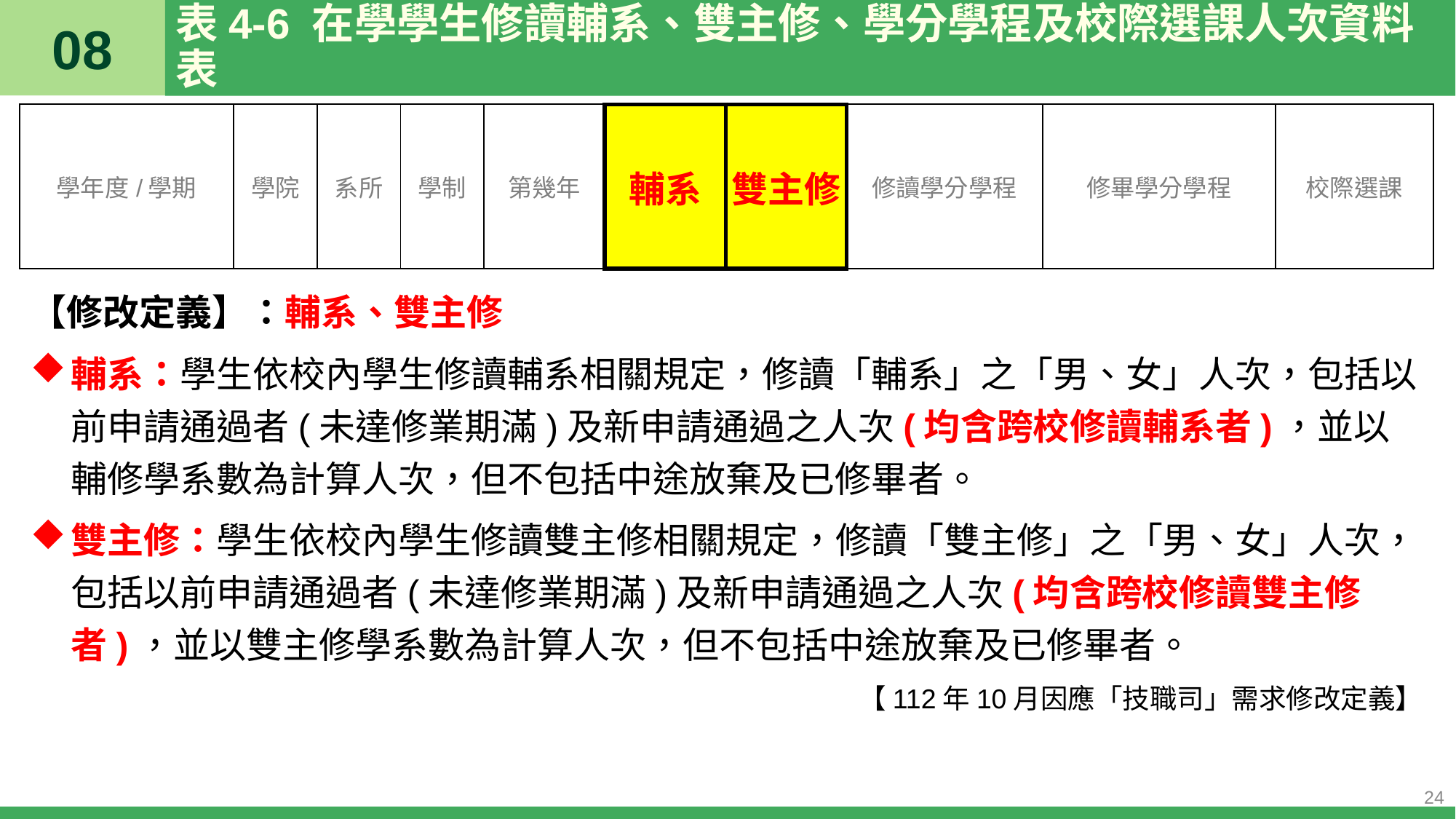

08
# 表4-6 在學學生修讀輔系、雙主修、學分學程及校際選課人次資料表
| 學年度/學期 | 學院 | 系所 | 學制 | 第幾年 | 輔系 | 雙主修 | 修讀學分學程 | 修畢學分學程 | 校際選課 |
| --- | --- | --- | --- | --- | --- | --- | --- | --- | --- |
【修改定義】：輔系、雙主修
輔系：學生依校內學生修讀輔系相關規定，修讀「輔系」之「男、女」人次，包括以前申請通過者(未達修業期滿)及新申請通過之人次(均含跨校修讀輔系者)，並以輔修學系數為計算人次，但不包括中途放棄及已修畢者。
雙主修：學生依校內學生修讀雙主修相關規定，修讀「雙主修」之「男、女」人次，包括以前申請通過者(未達修業期滿)及新申請通過之人次(均含跨校修讀雙主修者)，並以雙主修學系數為計算人次，但不包括中途放棄及已修畢者。
【112年10月因應「技職司」需求修改定義】
24